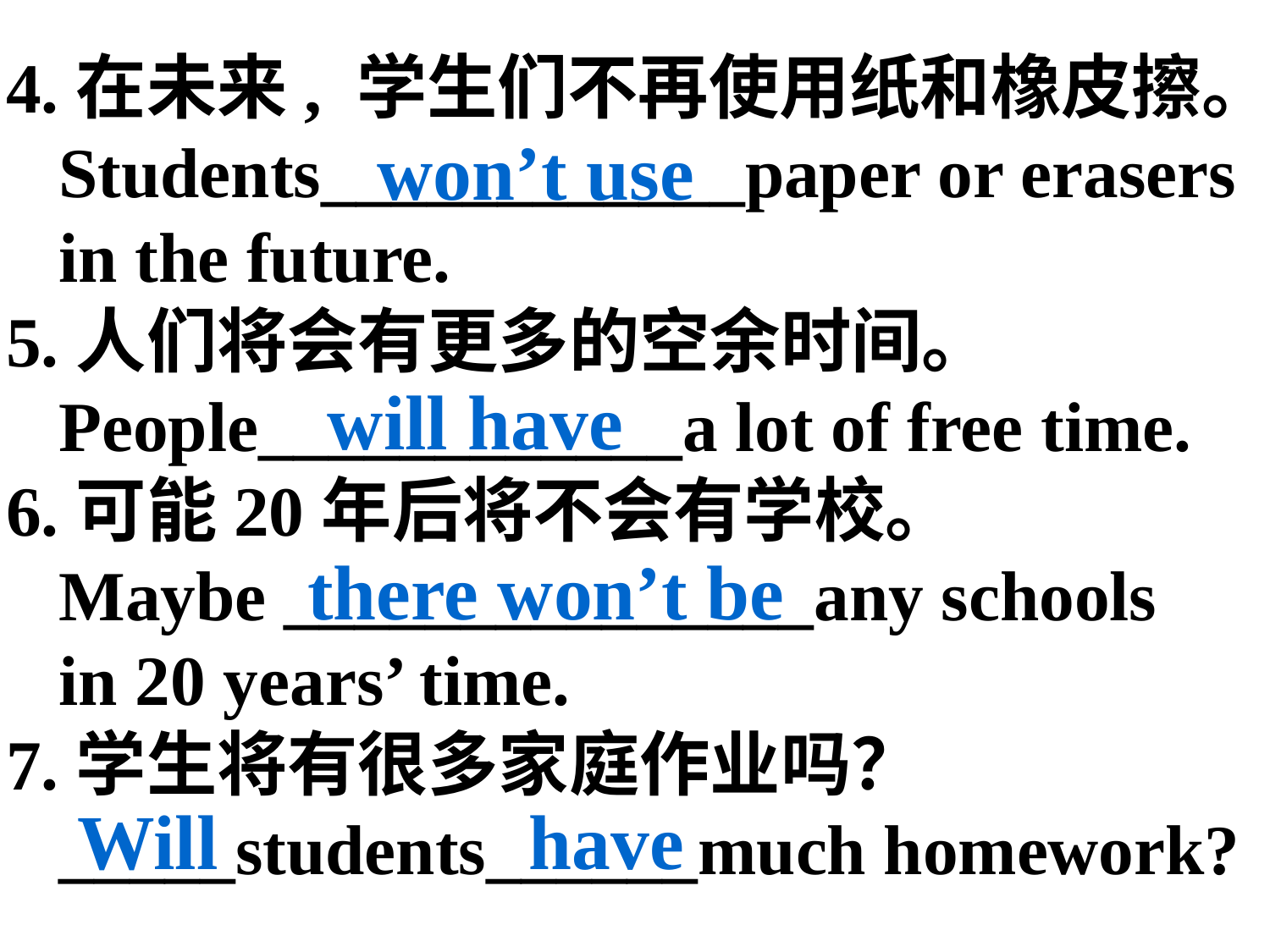

4.在未来, 学生们不再使用纸和橡皮擦。
   Students____________paper or erasers
   in the future.
5.人们将会有更多的空余时间。
   People____________a lot of free time.
6.可能20年后将不会有学校。
   Maybe _______________any schools
   in 20 years’ time.
7.学生将有很多家庭作业吗？
   _____students______much homework?
won’t use
will have
there won’t be
Will                have